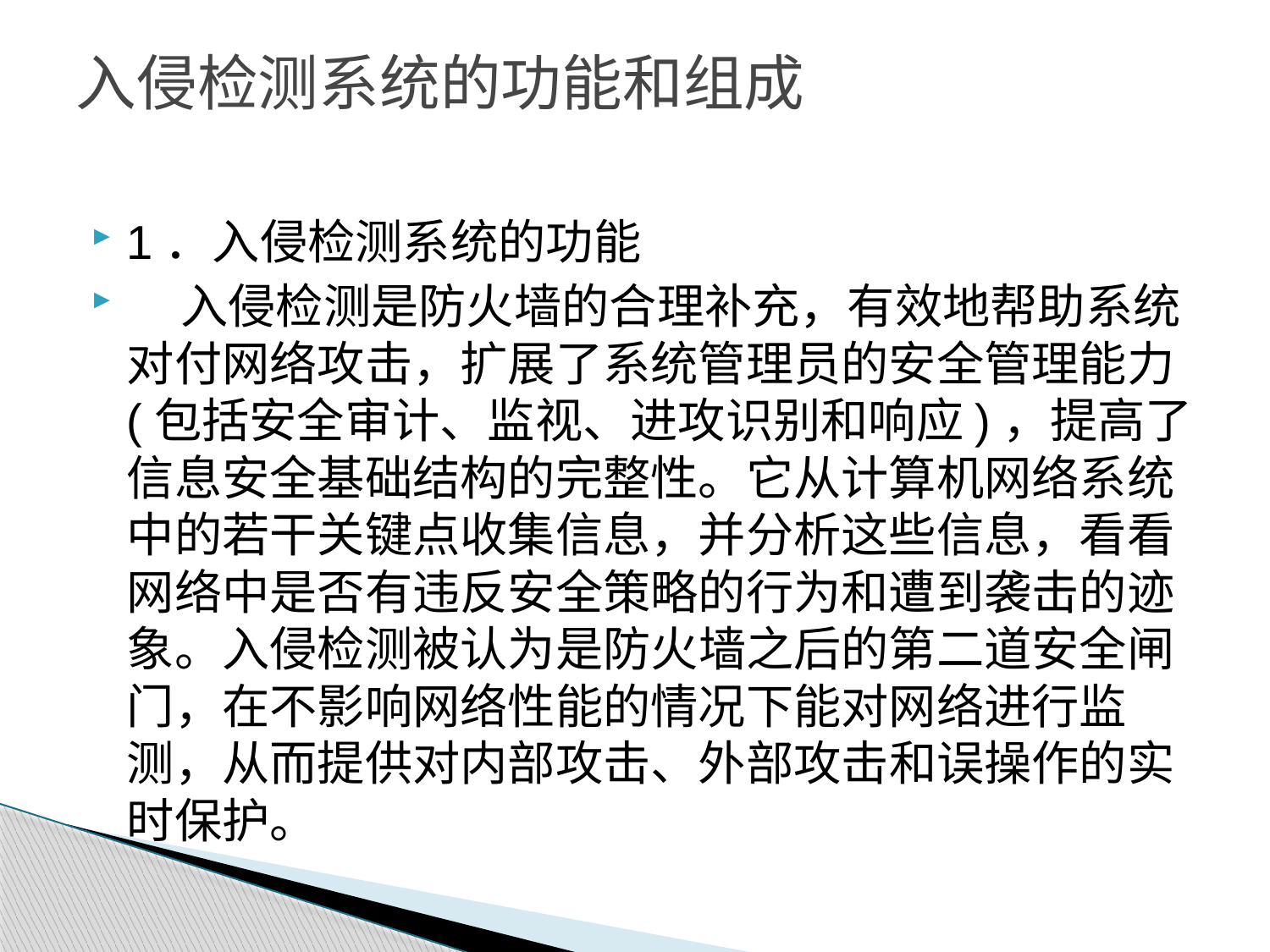

# 入侵检测系统的功能和组成
1．入侵检测系统的功能
    入侵检测是防火墙的合理补充，有效地帮助系统对付网络攻击，扩展了系统管理员的安全管理能力(包括安全审计、监视、进攻识别和响应)，提高了信息安全基础结构的完整性。它从计算机网络系统中的若干关键点收集信息，并分析这些信息，看看网络中是否有违反安全策略的行为和遭到袭击的迹象。入侵检测被认为是防火墙之后的第二道安全闸门，在不影响网络性能的情况下能对网络进行监测，从而提供对内部攻击、外部攻击和误操作的实时保护。